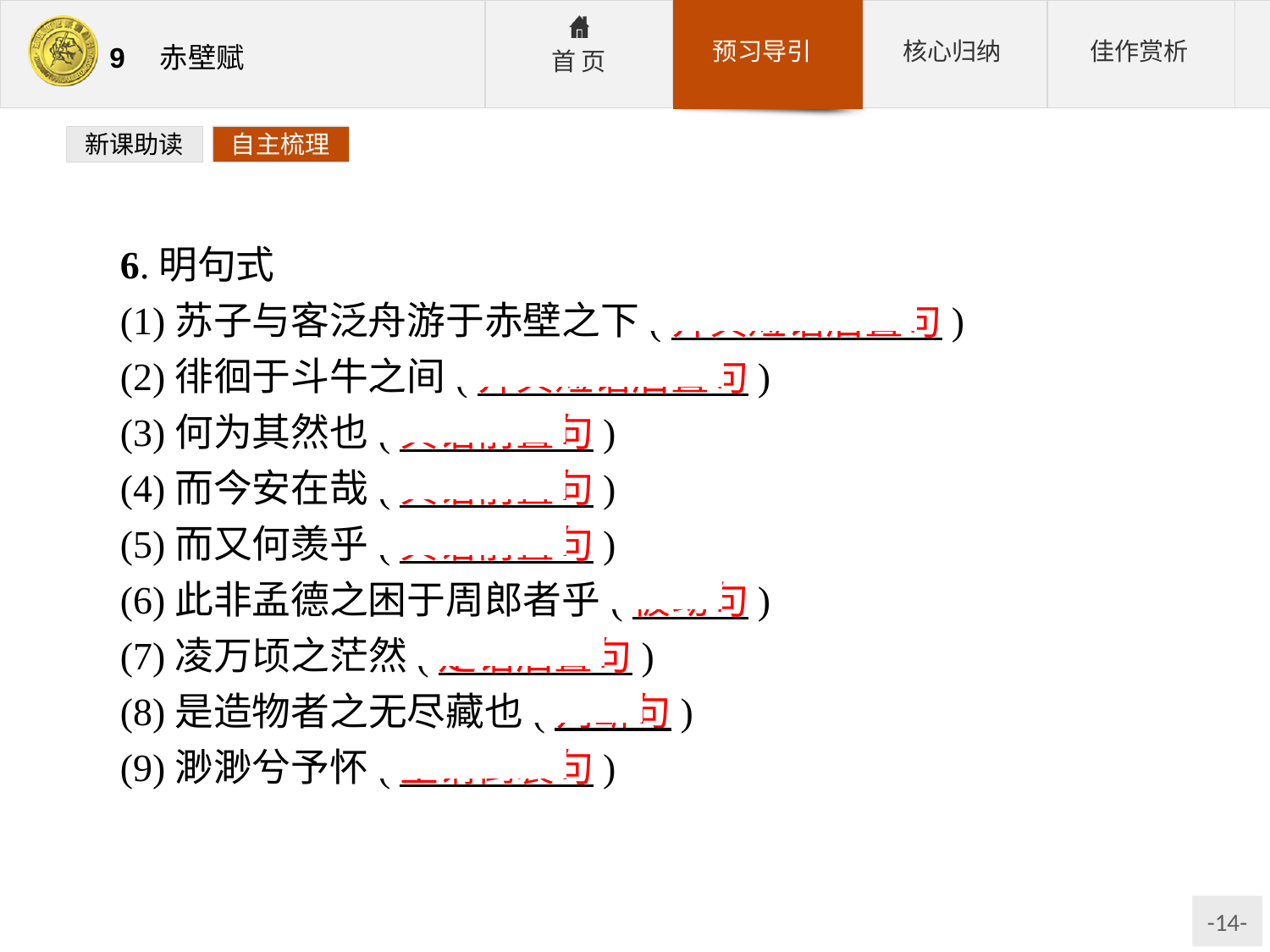

新课助读
自主梳理
6.明句式
(1)苏子与客泛舟游于赤壁之下(介宾短语后置句)
(2)徘徊于斗牛之间(介宾短语后置句)
(3)何为其然也(宾语前置句)
(4)而今安在哉(宾语前置句)
(5)而又何羡乎(宾语前置句)
(6)此非孟德之困于周郎者乎(被动句)
(7)凌万顷之茫然(定语后置句)
(8)是造物者之无尽藏也(判断句)
(9)渺渺兮予怀(主谓倒装句)